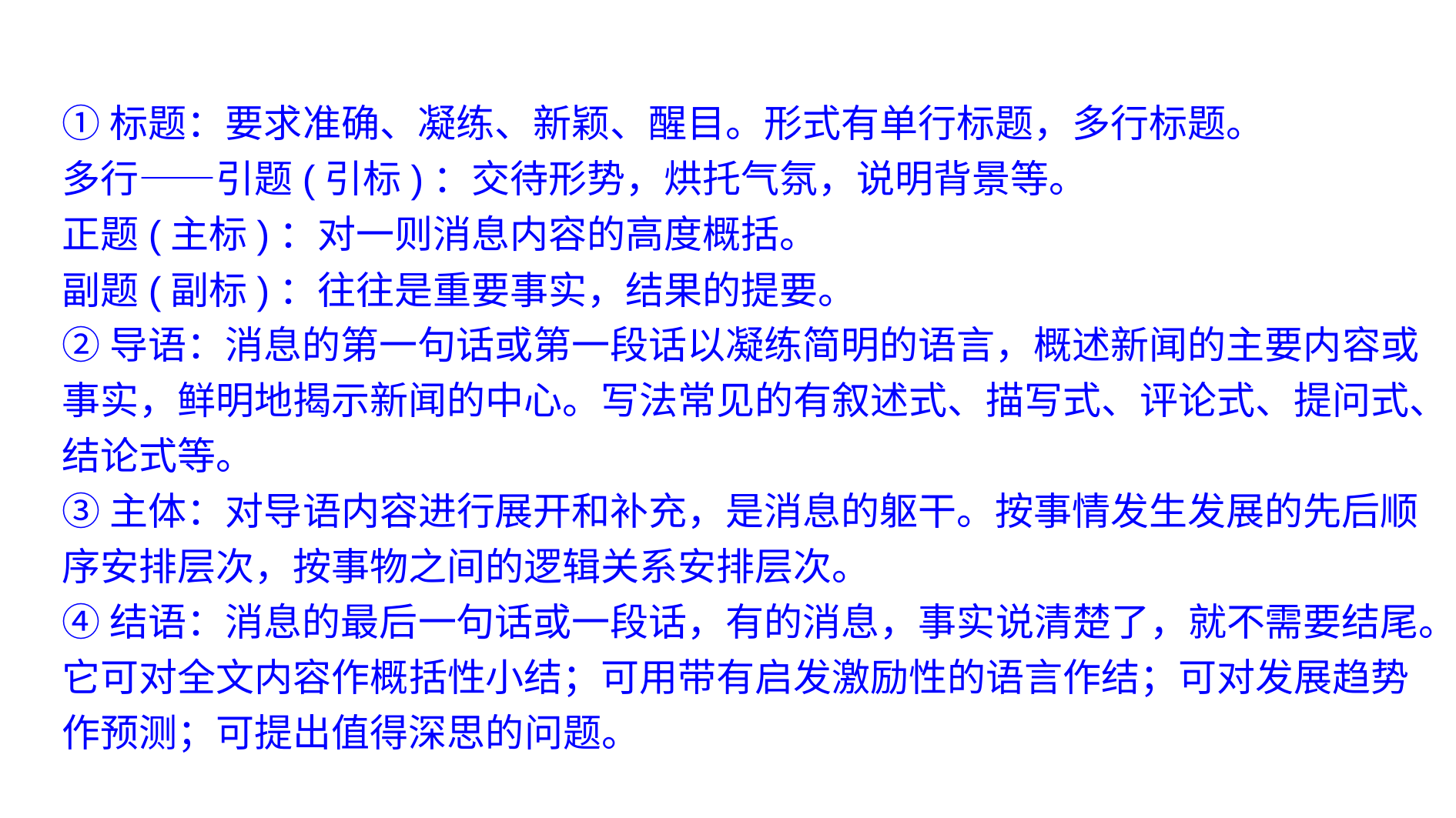

①标题：要求准确、凝练、新颖、醒目。形式有单行标题，多行标题。
多行——引题(引标)：交待形势，烘托气氛，说明背景等。
正题(主标)：对一则消息内容的高度概括。
副题(副标)：往往是重要事实，结果的提要。
②导语：消息的第一句话或第一段话以凝练简明的语言，概述新闻的主要内容或事实，鲜明地揭示新闻的中心。写法常见的有叙述式、描写式、评论式、提问式、结论式等。
③主体：对导语内容进行展开和补充，是消息的躯干。按事情发生发展的先后顺序安排层次，按事物之间的逻辑关系安排层次。
④结语：消息的最后一句话或一段话，有的消息，事实说清楚了，就不需要结尾。它可对全文内容作概括性小结；可用带有启发激励性的语言作结；可对发展趋势作预测；可提出值得深思的问题。